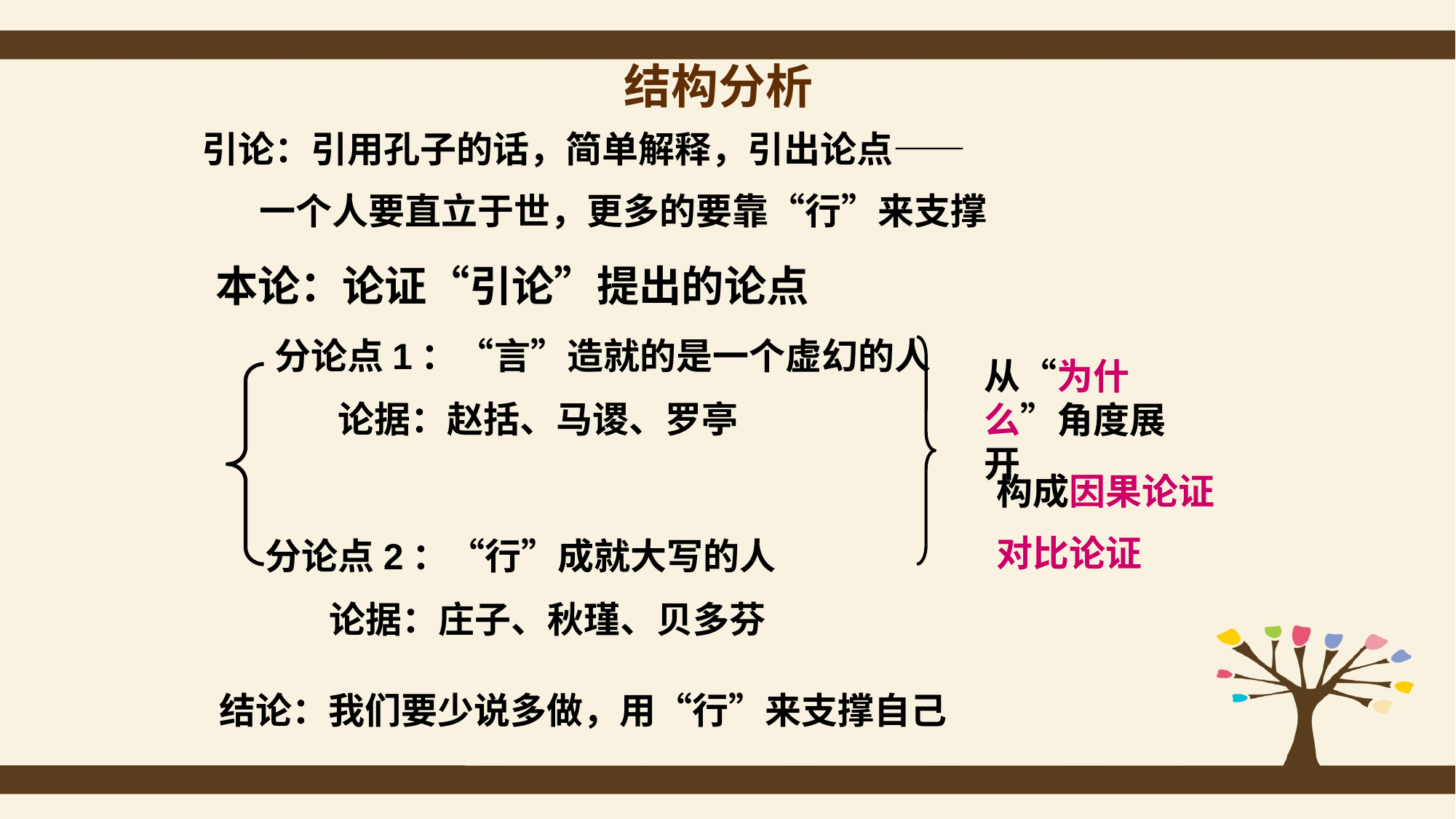

# 结构分析
引论：引用孔子的话，简单解释，引出论点——
      一个人要直立于世，更多的要靠“行”来支撑
本论：论证“引论”提出的论点
分论点1：“言”造就的是一个虚幻的人

从“为什么”角度展开

论据：赵括、马谡、罗亭
构成因果论证
对比论证
分论点2：“行”成就大写的人
论据：庄子、秋瑾、贝多芬
结论：我们要少说多做，用“行”来支撑自己